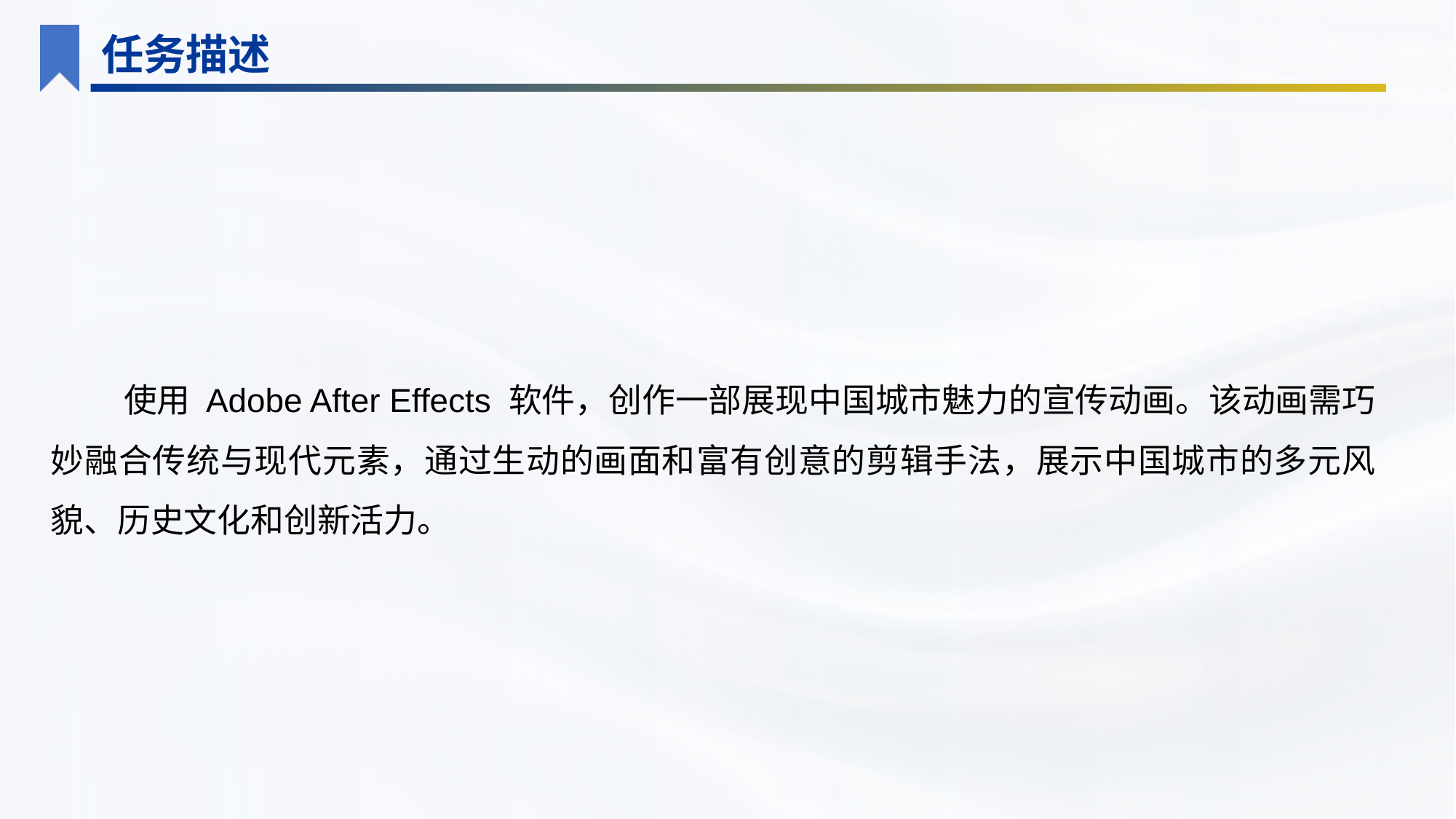

任务描述
使用 Adobe After Effects 软件，创作一部展现中国城市魅力的宣传动画。该动画需巧妙融合传统与现代元素，通过生动的画面和富有创意的剪辑手法，展示中国城市的多元风貌、历史文化和创新活力。